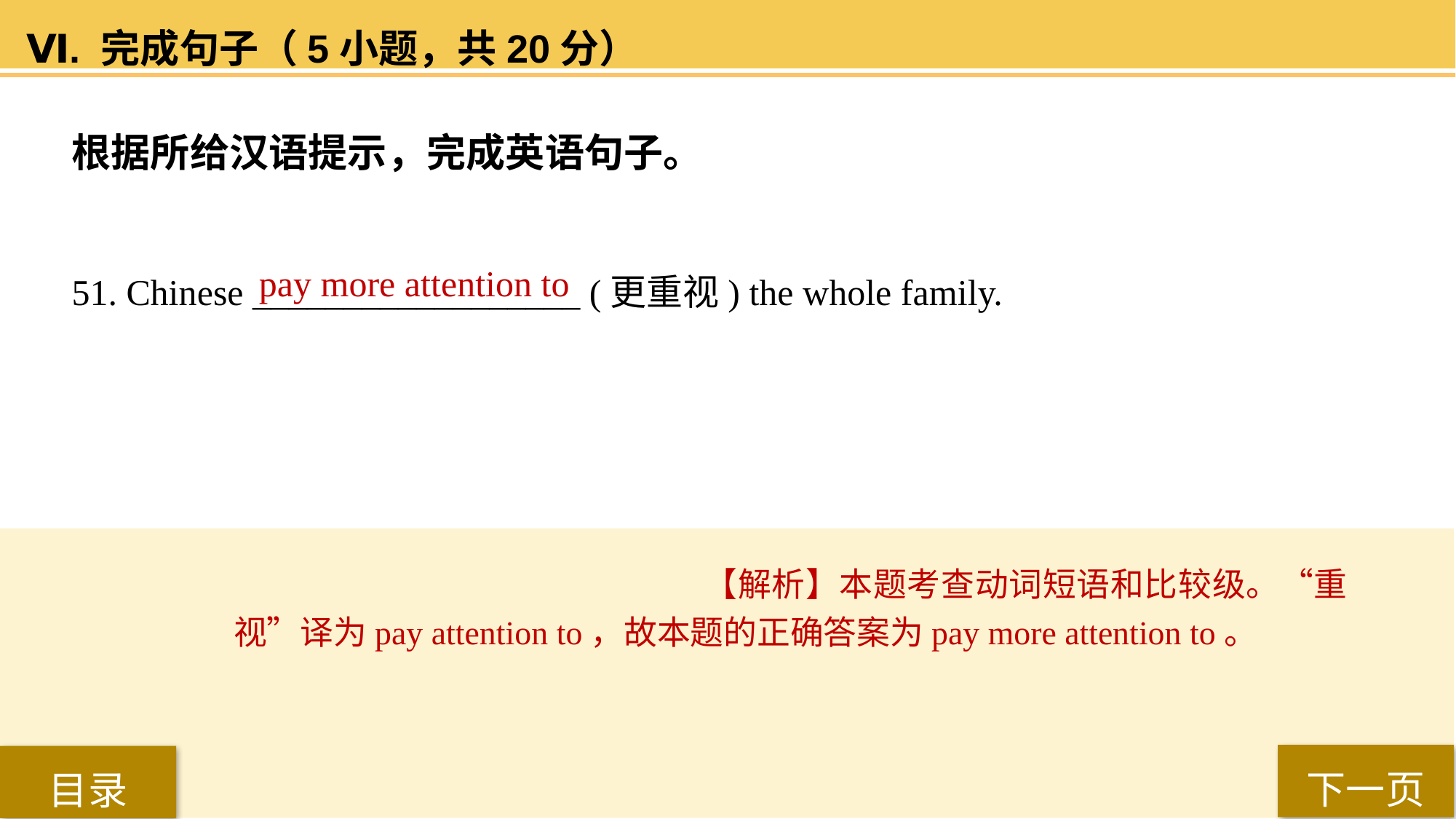

Ⅵ. 完成句子（5小题，共20分）
根据所给汉语提示，完成英语句子。
51. Chinese __________________ (更重视) the whole family.
pay more attention to
【解析】本题考查动词短语和比较级。“重视”译为pay attention to，故本题的正确答案为pay more attention to。